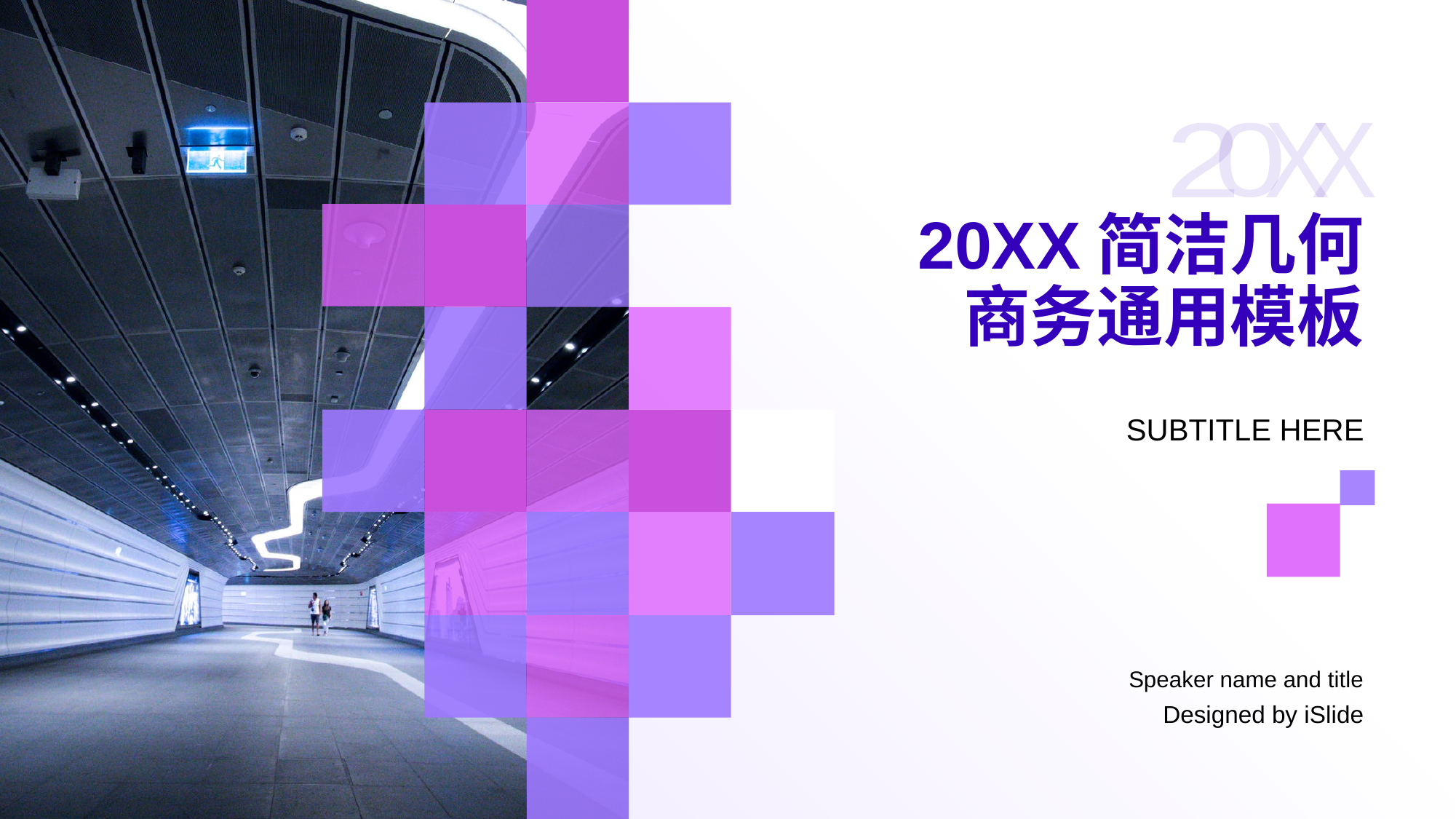

2
0
X
X
# 20XX简洁几何 商务通用模板
SUBTITLE HERE
Speaker name and title
Designed by iSlide